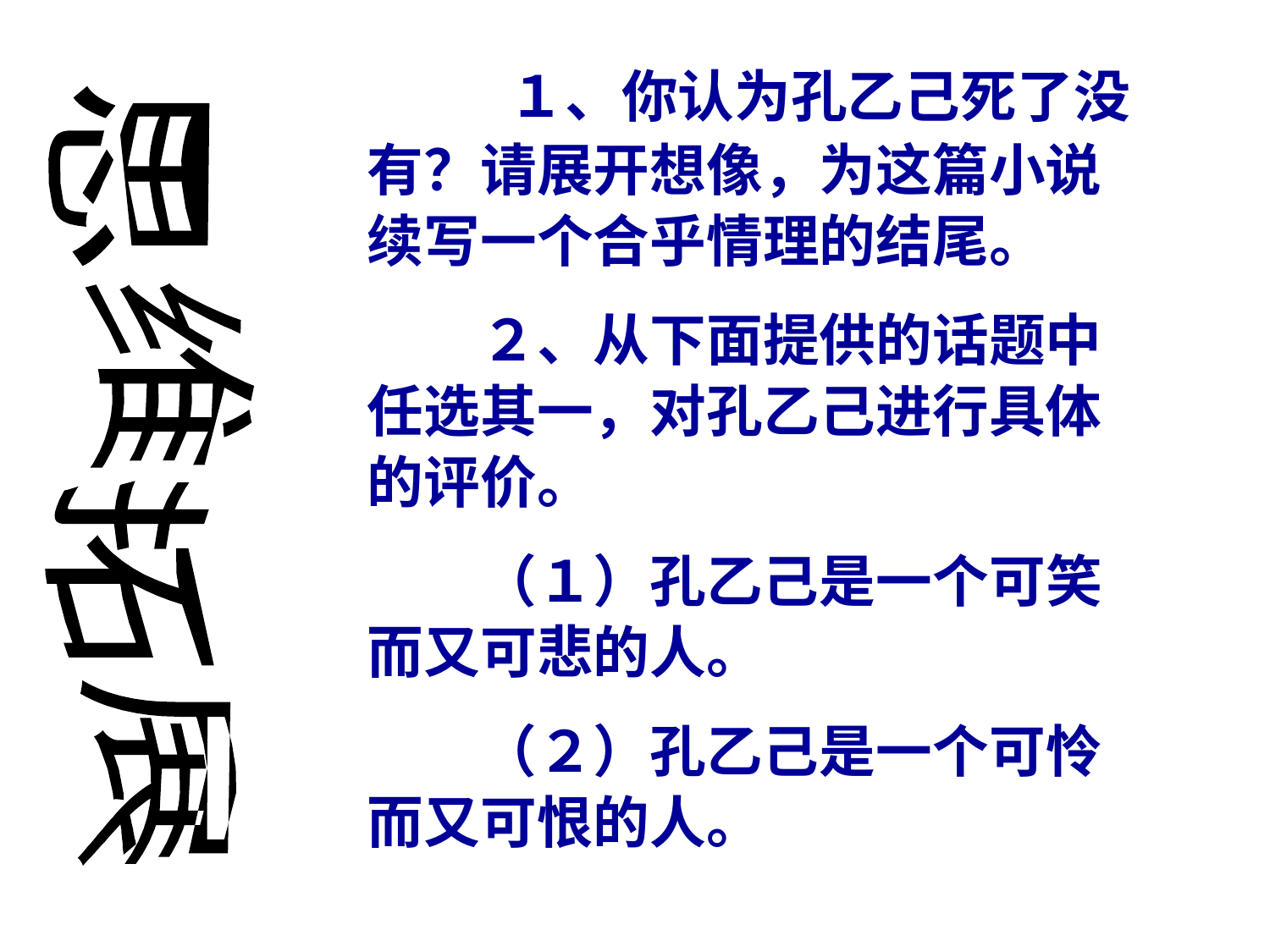

１、你认为孔乙己死了没有？请展开想像，为这篇小说续写一个合乎情理的结尾。
　　２、从下面提供的话题中任选其一，对孔乙己进行具体的评价。
　　（１）孔乙己是一个可笑而又可悲的人。
　　（２）孔乙己是一个可怜而又可恨的人。
思维拓展